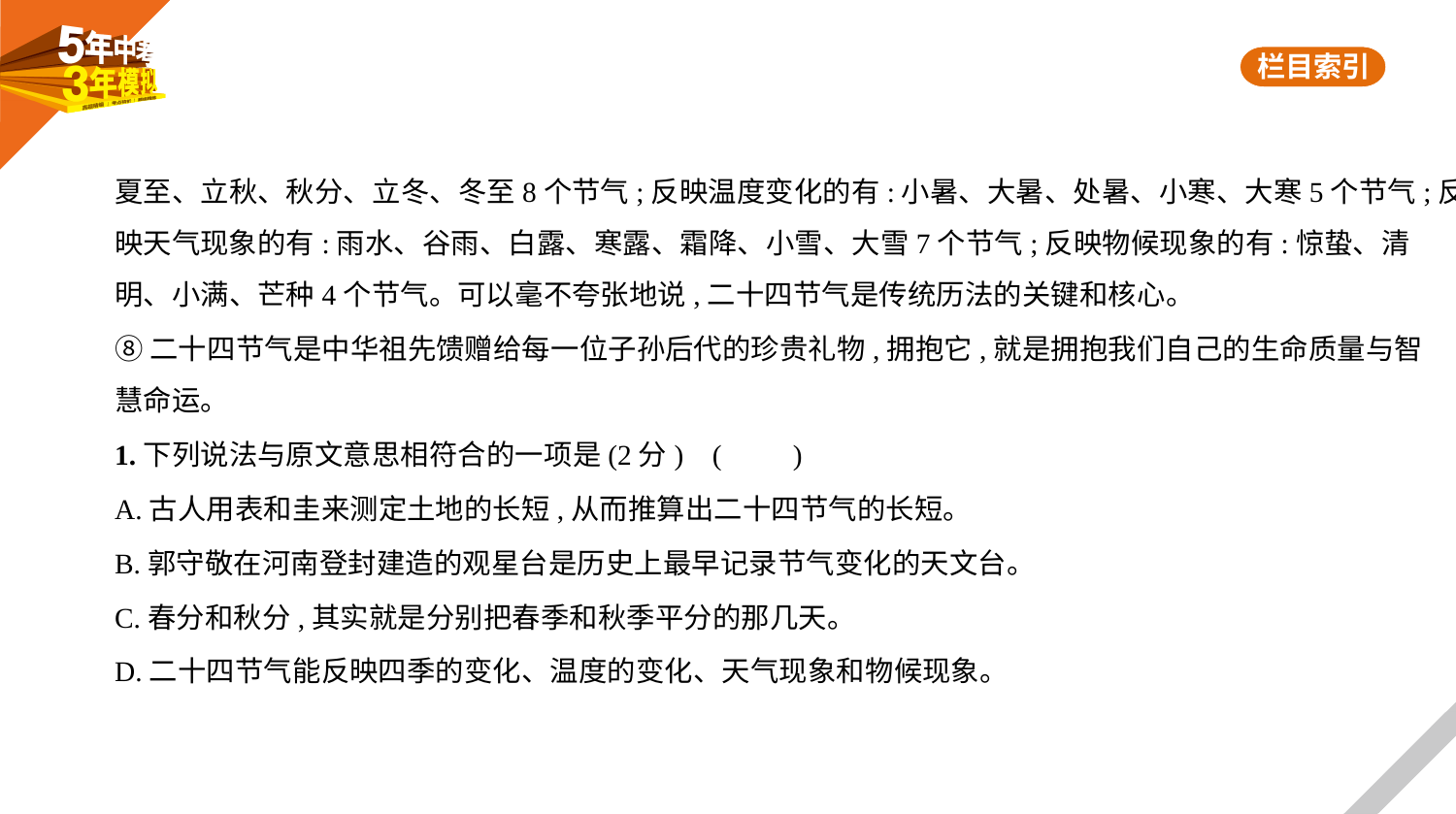

夏至、立秋、秋分、立冬、冬至8个节气;反映温度变化的有:小暑、大暑、处暑、小寒、大寒5个节气;反
映天气现象的有:雨水、谷雨、白露、寒露、霜降、小雪、大雪7个节气;反映物候现象的有:惊蛰、清
明、小满、芒种4个节气。可以毫不夸张地说,二十四节气是传统历法的关键和核心。
⑧二十四节气是中华祖先馈赠给每一位子孙后代的珍贵礼物,拥抱它,就是拥抱我们自己的生命质量与智
慧命运。
1.下列说法与原文意思相符合的一项是(2分) (　　)
A.古人用表和圭来测定土地的长短,从而推算出二十四节气的长短。
B.郭守敬在河南登封建造的观星台是历史上最早记录节气变化的天文台。
C.春分和秋分,其实就是分别把春季和秋季平分的那几天。
D.二十四节气能反映四季的变化、温度的变化、天气现象和物候现象。